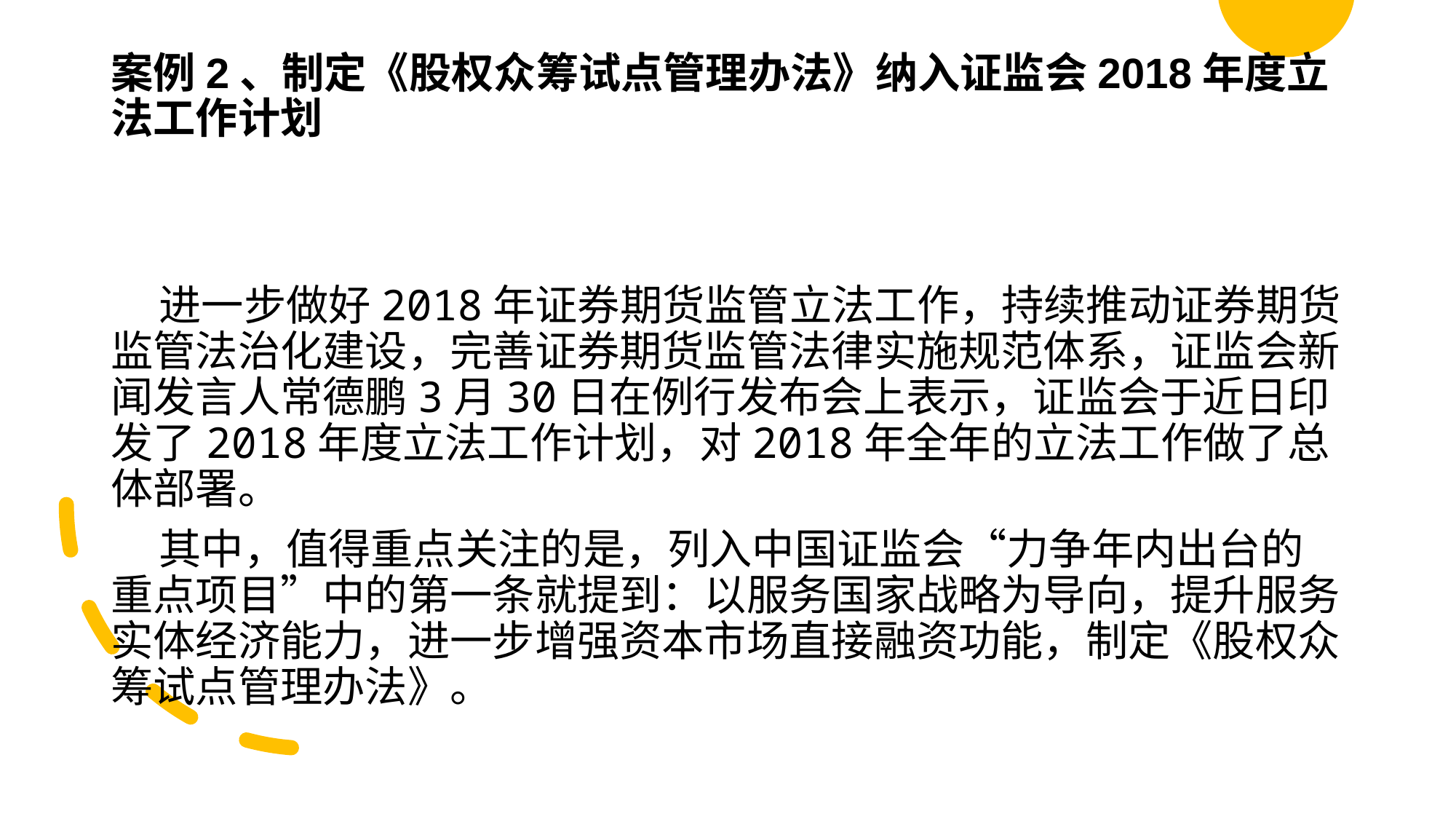

# 案例2、制定《股权众筹试点管理办法》纳入证监会2018年度立法工作计划

    进一步做好2018年证券期货监管立法工作，持续推动证券期货监管法治化建设，完善证券期货监管法律实施规范体系，证监会新闻发言人常德鹏3月30日在例行发布会上表示，证监会于近日印发了2018年度立法工作计划，对2018年全年的立法工作做了总体部署。
    其中，值得重点关注的是，列入中国证监会“力争年内出台的重点项目”中的第一条就提到：以服务国家战略为导向，提升服务实体经济能力，进一步增强资本市场直接融资功能，制定《股权众筹试点管理办法》。